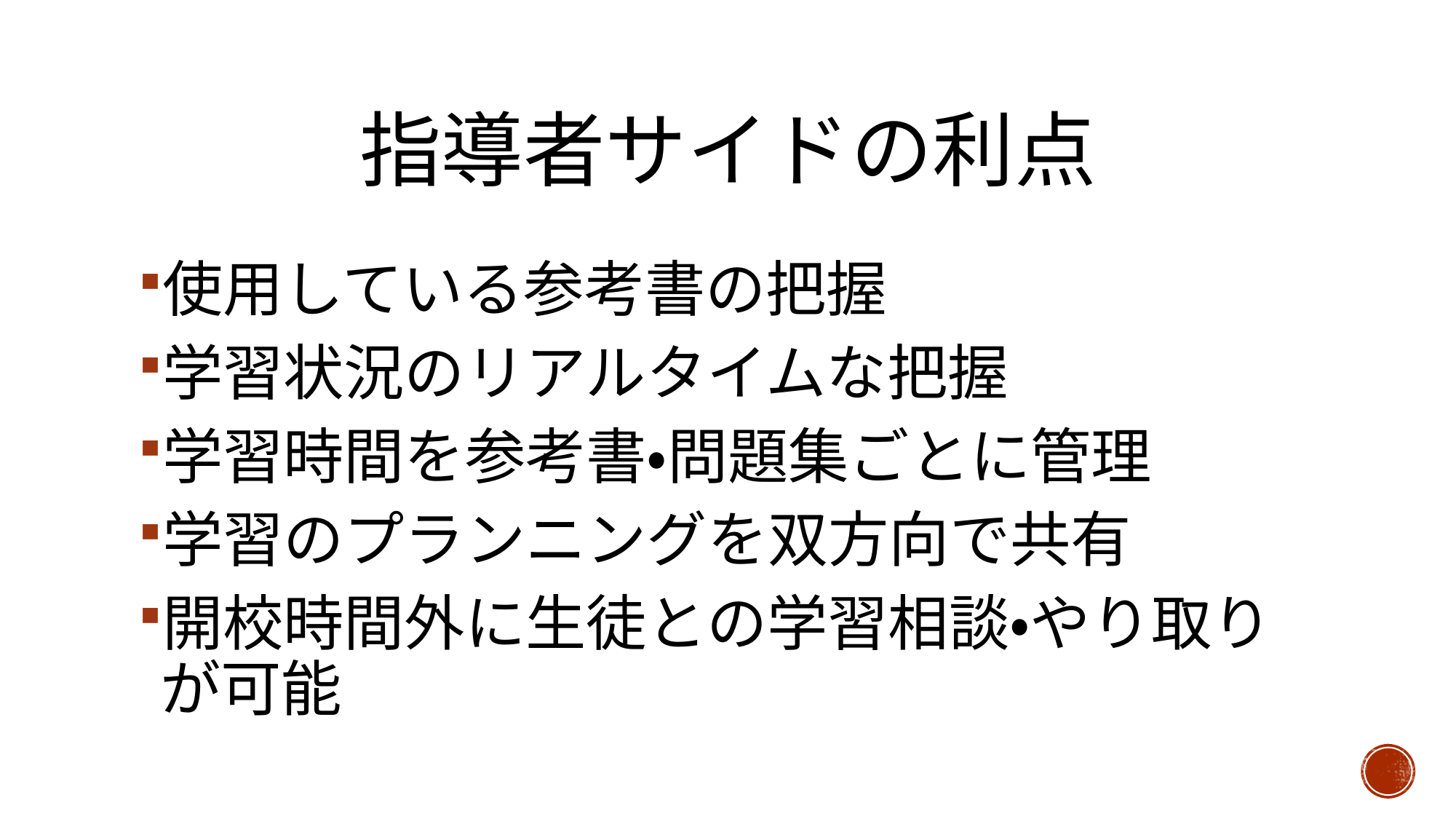

# 指導者サイドの利点
使用している参考書の把握
学習状況のリアルタイムな把握
学習時間を参考書・問題集ごとに管理
学習のプランニングを双方向で共有
開校時間外に生徒との学習相談・やり取りが可能